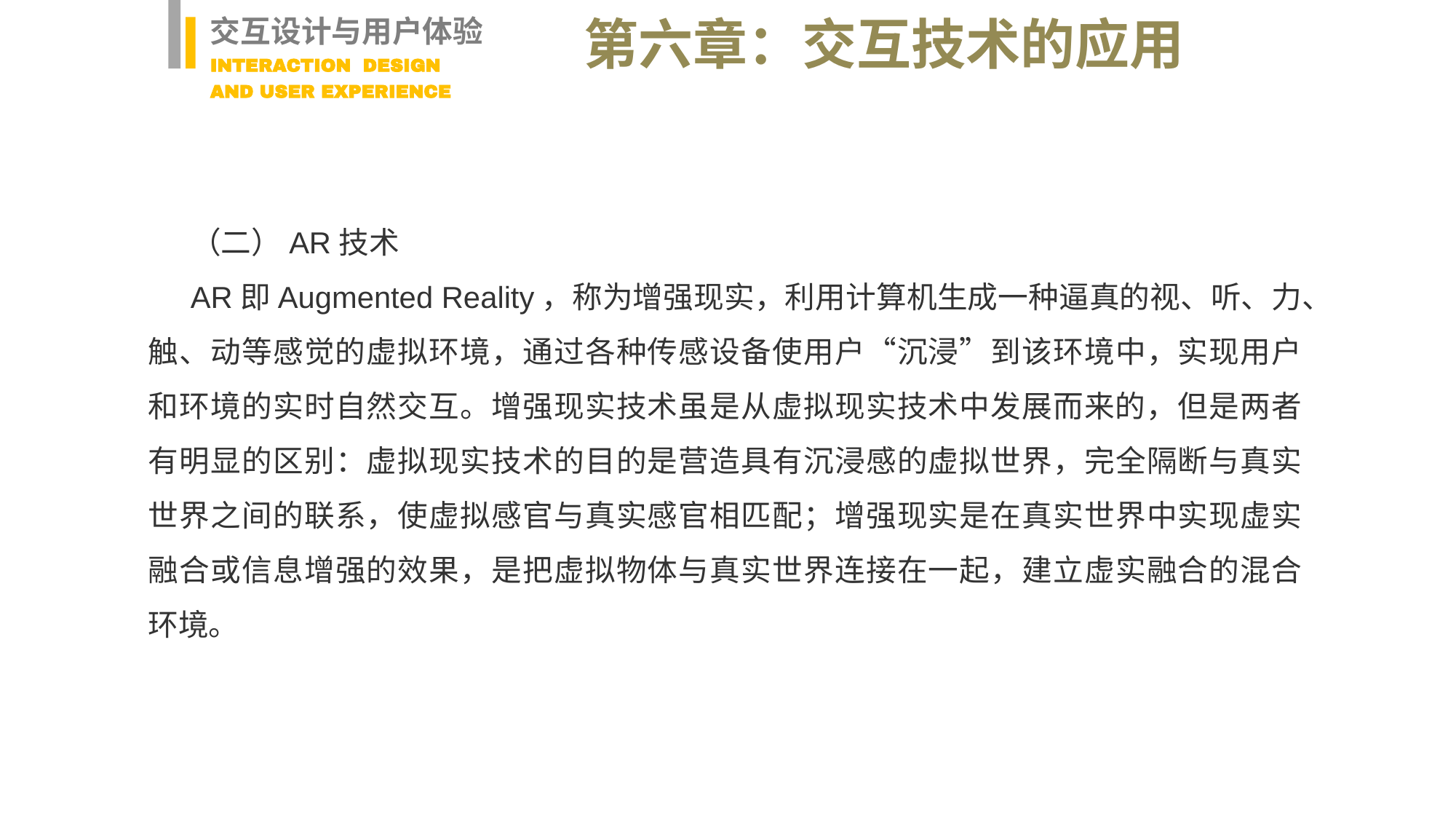

交互设计与用户体验
INTERACTION  DESIGN
AND USER EXPERIENCE
第六章：交互技术的应用

（二）AR技术
AR即Augmented Reality，称为增强现实，利用计算机生成一种逼真的视、听、力、触、动等感觉的虚拟环境，通过各种传感设备使用户“沉浸”到该环境中，实现用户和环境的实时自然交互。增强现实技术虽是从虚拟现实技术中发展而来的，但是两者有明显的区别：虚拟现实技术的目的是营造具有沉浸感的虚拟世界，完全隔断与真实世界之间的联系，使虚拟感官与真实感官相匹配；增强现实是在真实世界中实现虚实融合或信息增强的效果，是把虚拟物体与真实世界连接在一起，建立虚实融合的混合环境。